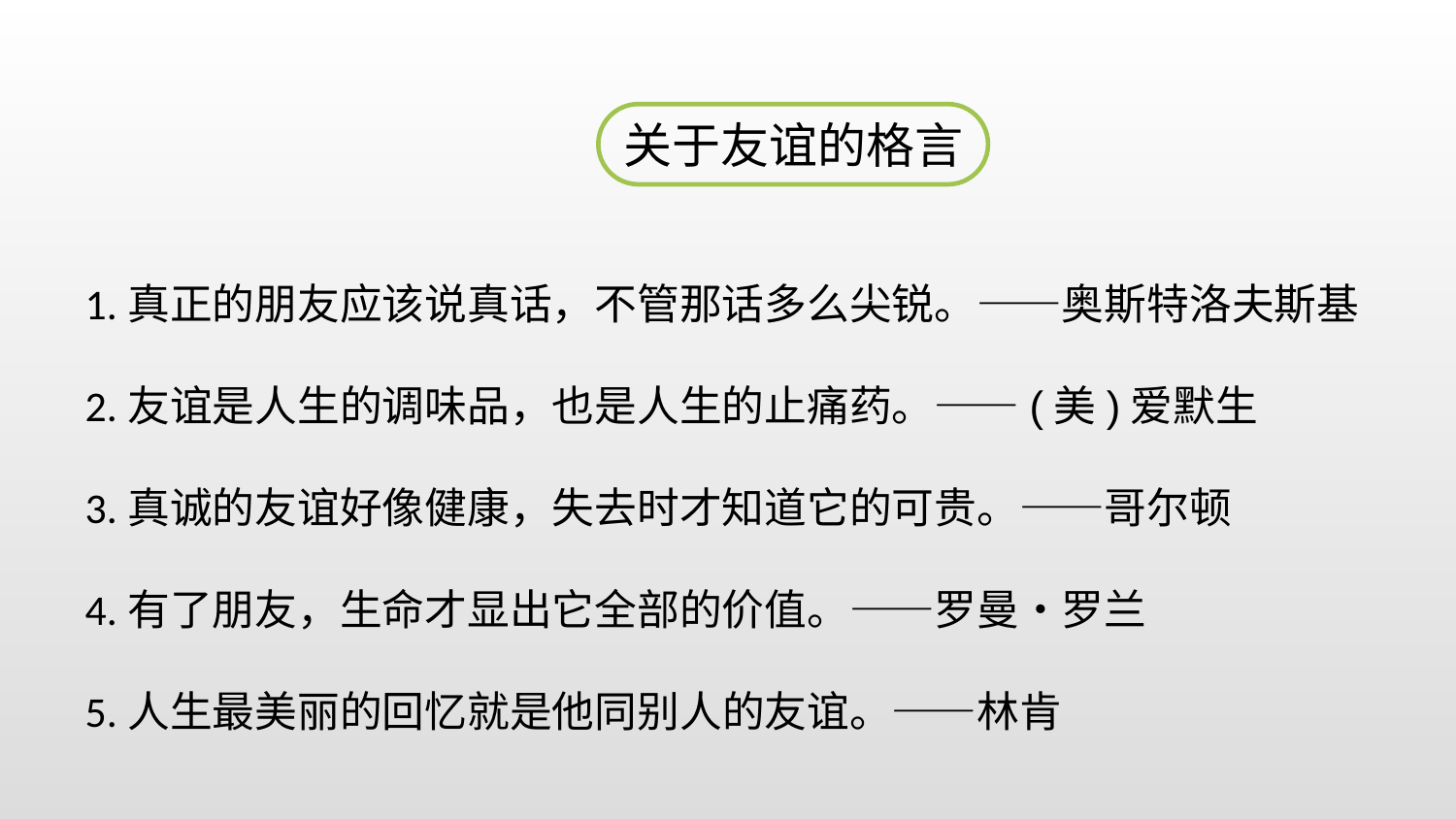

关于友谊的格言
1.真正的朋友应该说真话，不管那话多么尖锐。——奥斯特洛夫斯基
2.友谊是人生的调味品，也是人生的止痛药。——(美)爱默生
3.真诚的友谊好像健康，失去时才知道它的可贵。——哥尔顿
4.有了朋友，生命才显出它全部的价值。——罗曼•罗兰
5.人生最美丽的回忆就是他同别人的友谊。——林肯